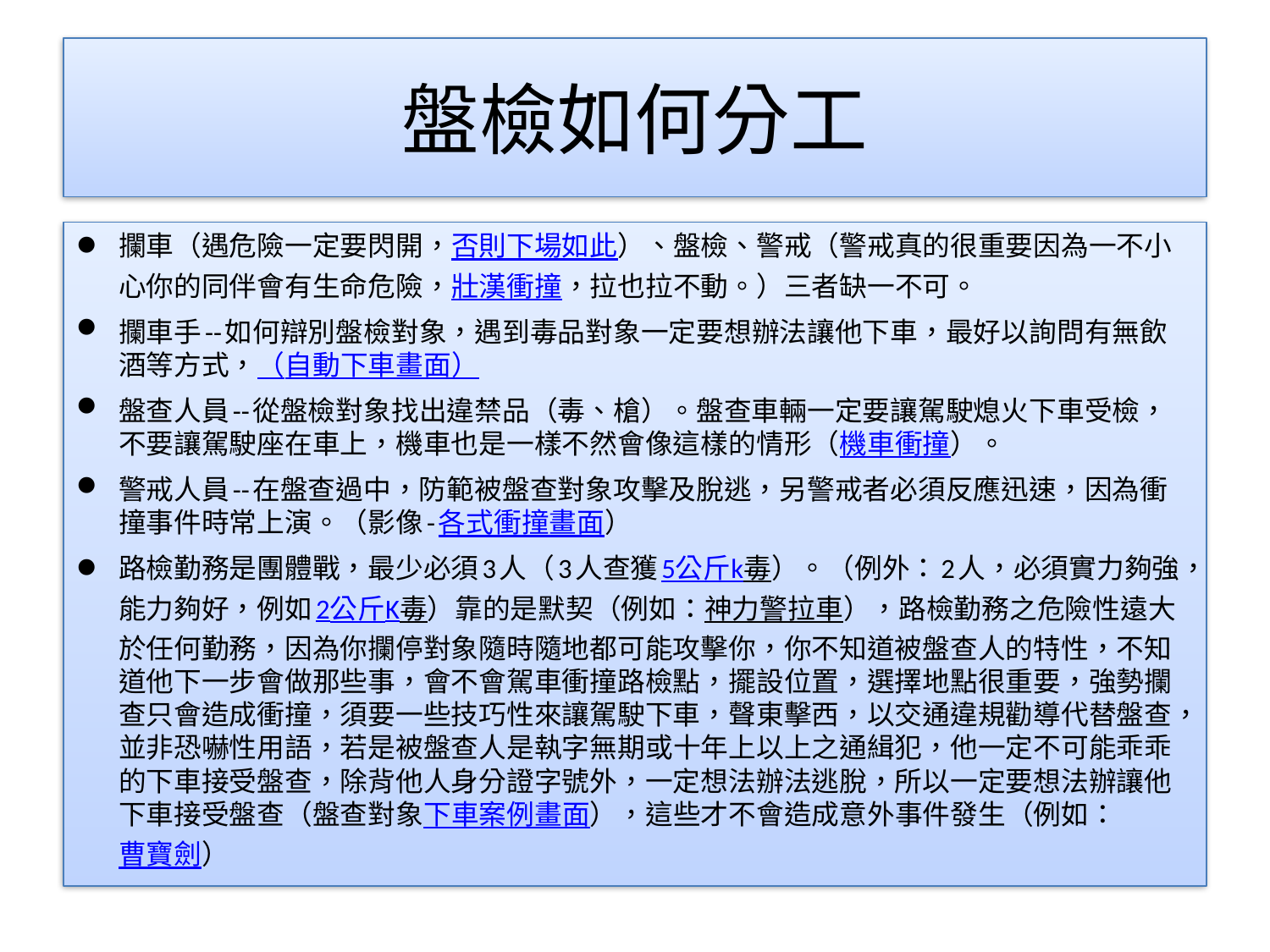

# 盤檢如何分工
攔車（遇危險一定要閃開，否則下場如此）、盤檢、警戒（警戒真的很重要因為一不小心你的同伴會有生命危險，壯漢衝撞，拉也拉不動。）三者缺一不可。
攔車手--如何辯別盤檢對象，遇到毒品對象一定要想辦法讓他下車，最好以詢問有無飲酒等方式，（自動下車畫面）
盤查人員--從盤檢對象找出違禁品（毒、槍）。盤查車輛一定要讓駕駛熄火下車受檢，不要讓駕駛座在車上，機車也是一樣不然會像這樣的情形（機車衝撞）。
警戒人員--在盤查過中，防範被盤查對象攻擊及脫逃，另警戒者必須反應迅速，因為衝撞事件時常上演。（影像-各式衝撞畫面）
路檢勤務是團體戰，最少必須3人（3人查獲5公斤k毒）。（例外：2人，必須實力夠強，能力夠好，例如2公斤K毒）靠的是默契（例如：神力警拉車），路檢勤務之危險性遠大於任何勤務，因為你攔停對象隨時隨地都可能攻擊你，你不知道被盤查人的特性，不知道他下一步會做那些事，會不會駕車衝撞路檢點，擺設位置，選擇地點很重要，強勢攔查只會造成衝撞，須要一些技巧性來讓駕駛下車，聲東擊西，以交通違規勸導代替盤查，並非恐嚇性用語，若是被盤查人是執字無期或十年上以上之通緝犯，他一定不可能乖乖的下車接受盤查，除背他人身分證字號外，一定想法辦法逃脫，所以一定要想法辦讓他下車接受盤查（盤查對象下車案例畫面），這些才不會造成意外事件發生（例如：曹寶劍）